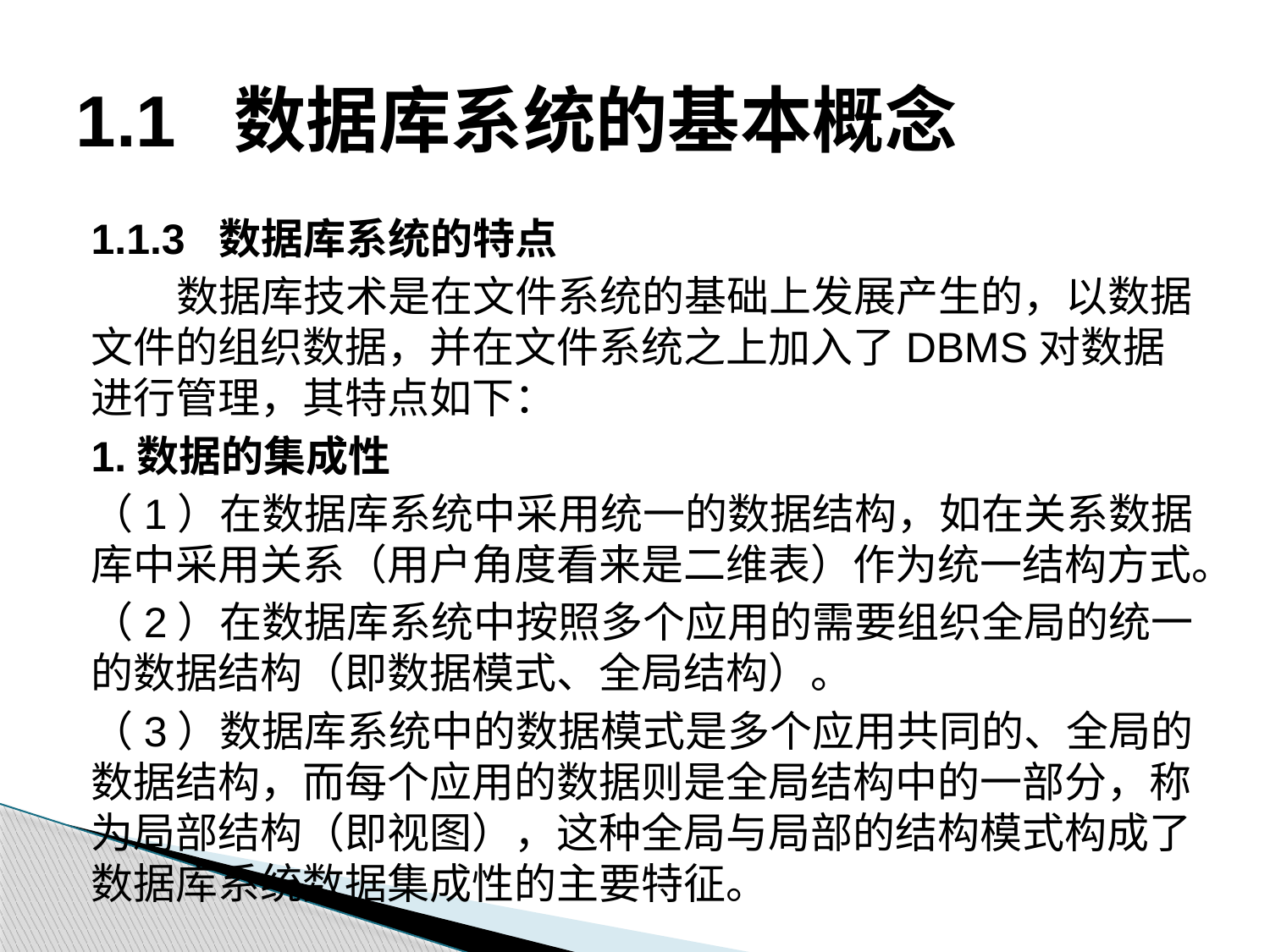

# 1.1  数据库系统的基本概念
1.1.3  数据库系统的特点
数据库技术是在文件系统的基础上发展产生的，以数据文件的组织数据，并在文件系统之上加入了DBMS对数据进行管理，其特点如下：
1.数据的集成性
（1）在数据库系统中采用统一的数据结构，如在关系数据库中采用关系（用户角度看来是二维表）作为统一结构方式。
（2）在数据库系统中按照多个应用的需要组织全局的统一的数据结构（即数据模式、全局结构）。
（3）数据库系统中的数据模式是多个应用共同的、全局的数据结构，而每个应用的数据则是全局结构中的一部分，称为局部结构（即视图），这种全局与局部的结构模式构成了数据库系统数据集成性的主要特征。